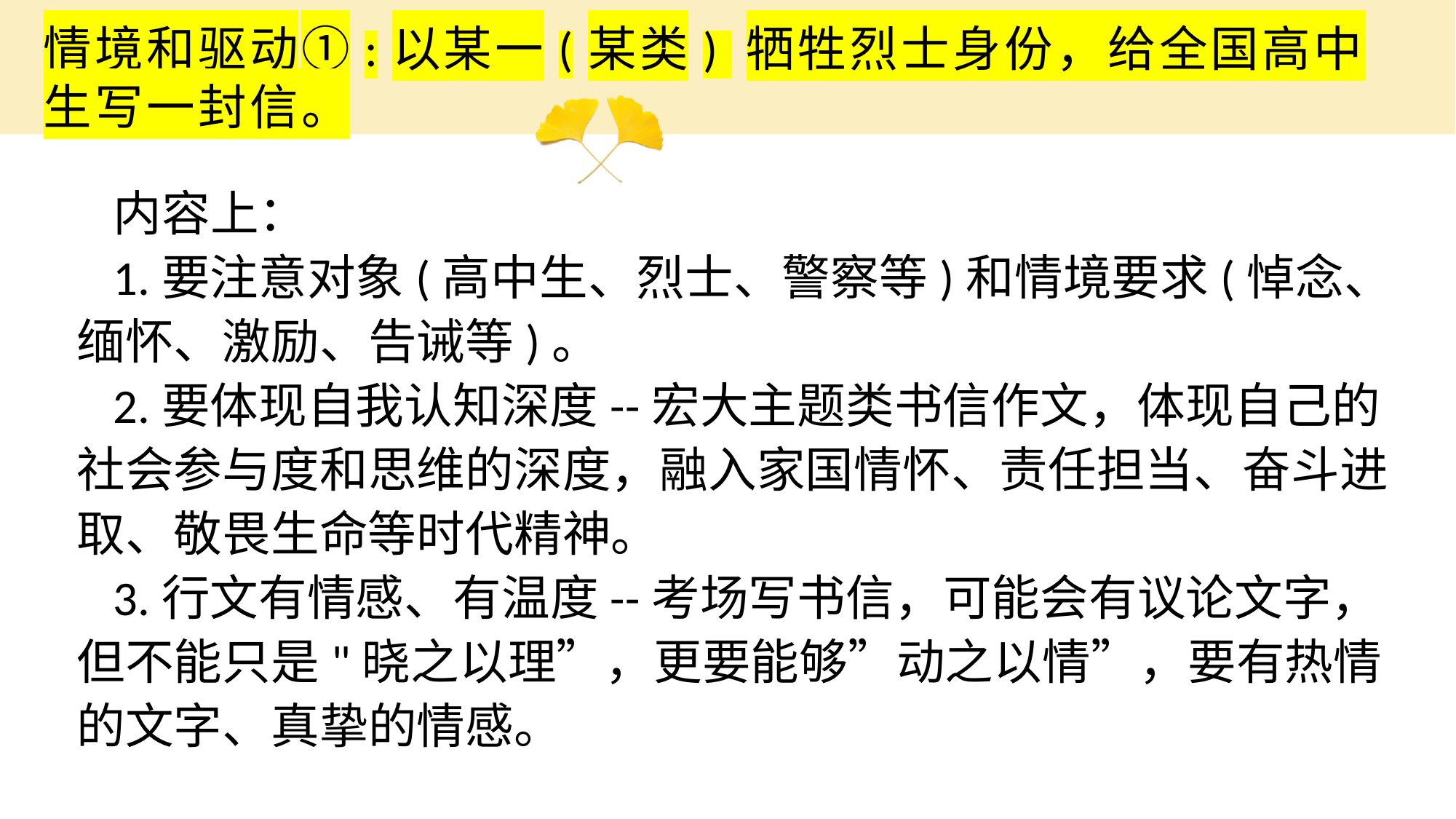

# 情境和驱动①:以某一(某类) 牺牲烈士身份，给全国高中生写一封信。
内容上：
1.要注意对象(高中生、烈士、警察等)和情境要求(悼念、缅怀、激励、告诫等)。
2.要体现自我认知深度--宏大主题类书信作文，体现自己的社会参与度和思维的深度，融入家国情怀、责任担当、奋斗进取、敬畏生命等时代精神。
3.行文有情感、有温度--考场写书信，可能会有议论文字，但不能只是"晓之以理”，更要能够”动之以情”，要有热情的文字、真挚的情感。